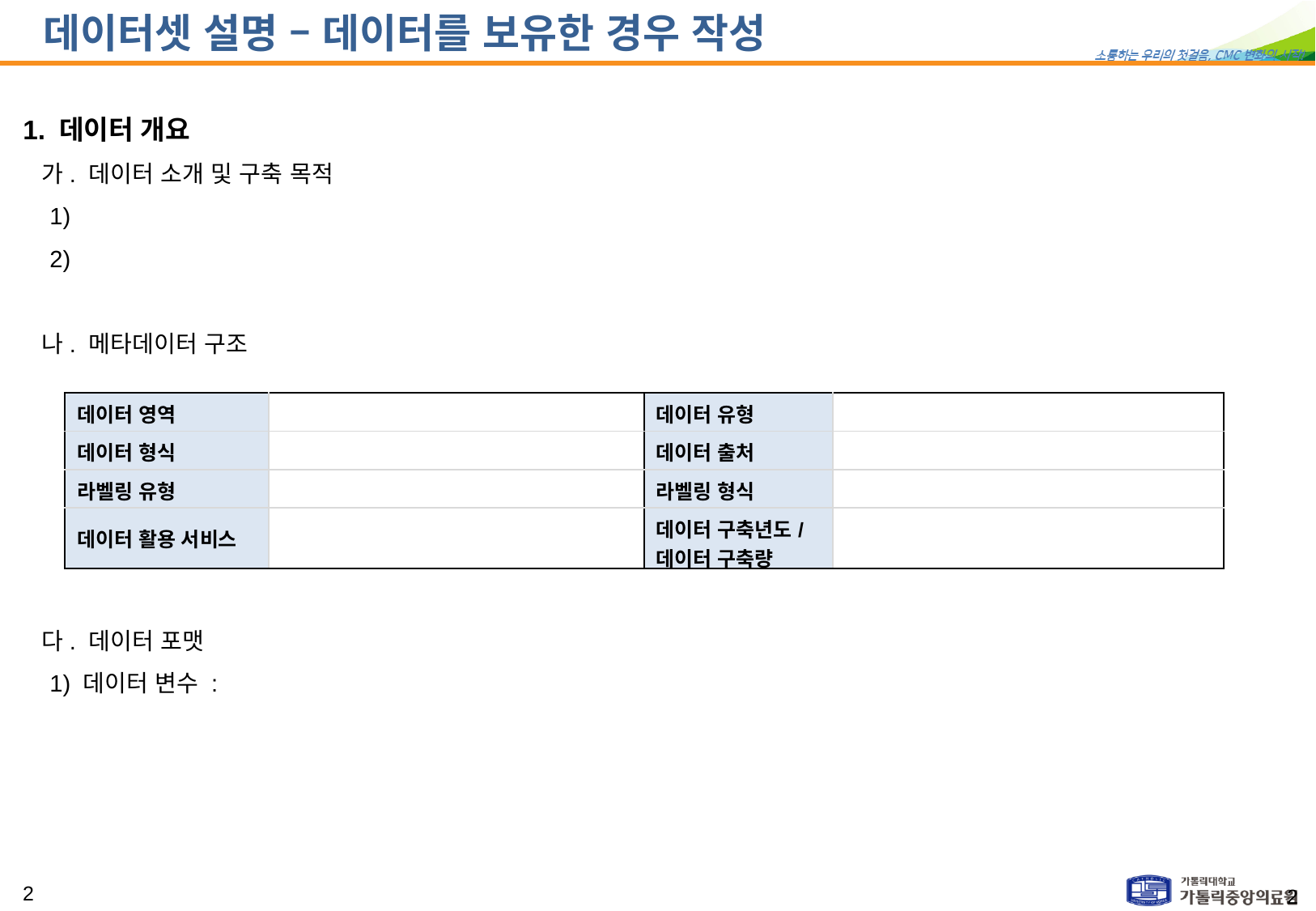

# 데이터셋 설명 – 데이터를 보유한 경우 작성
1. 데이터 개요
  가. 데이터 소개 및 구축 목적
    1)
    2)

  나. 메타데이터 구조

  다. 데이터 포맷
    1) 데이터 변수 :
| 데이터 영역 |  | 데이터 유형 |  |
| --- | --- | --- | --- |
| 데이터 형식 |  | 데이터 출처 |  |
| 라벨링 유형 |  | 라벨링 형식 |  |
| 데이터 활용 서비스 |  | 데이터 구축년도/ 데이터 구축량 |  |